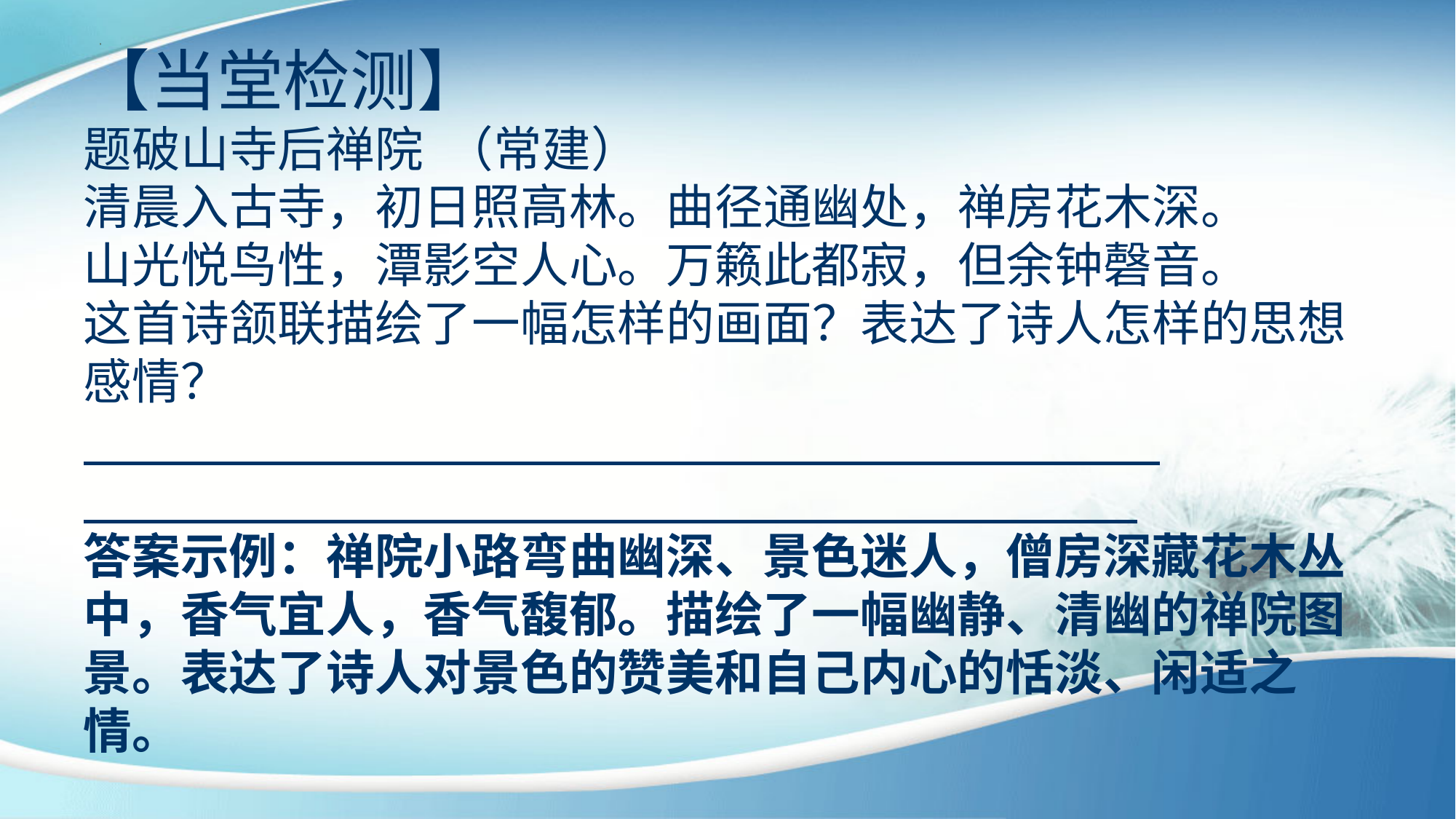

【当堂检测】
题破山寺后禅院  （常建）
清晨入古寺，初日照高林。曲径通幽处，禅房花木深。
山光悦鸟性，潭影空人心。万籁此都寂，但余钟磬音。
这首诗颔联描绘了一幅怎样的画面？表达了诗人怎样的思想感情？
答案示例：禅院小路弯曲幽深、景色迷人，僧房深藏花木丛中，香气宜人，香气馥郁。描绘了一幅幽静、清幽的禅院图景。表达了诗人对景色的赞美和自己内心的恬淡、闲适之情。